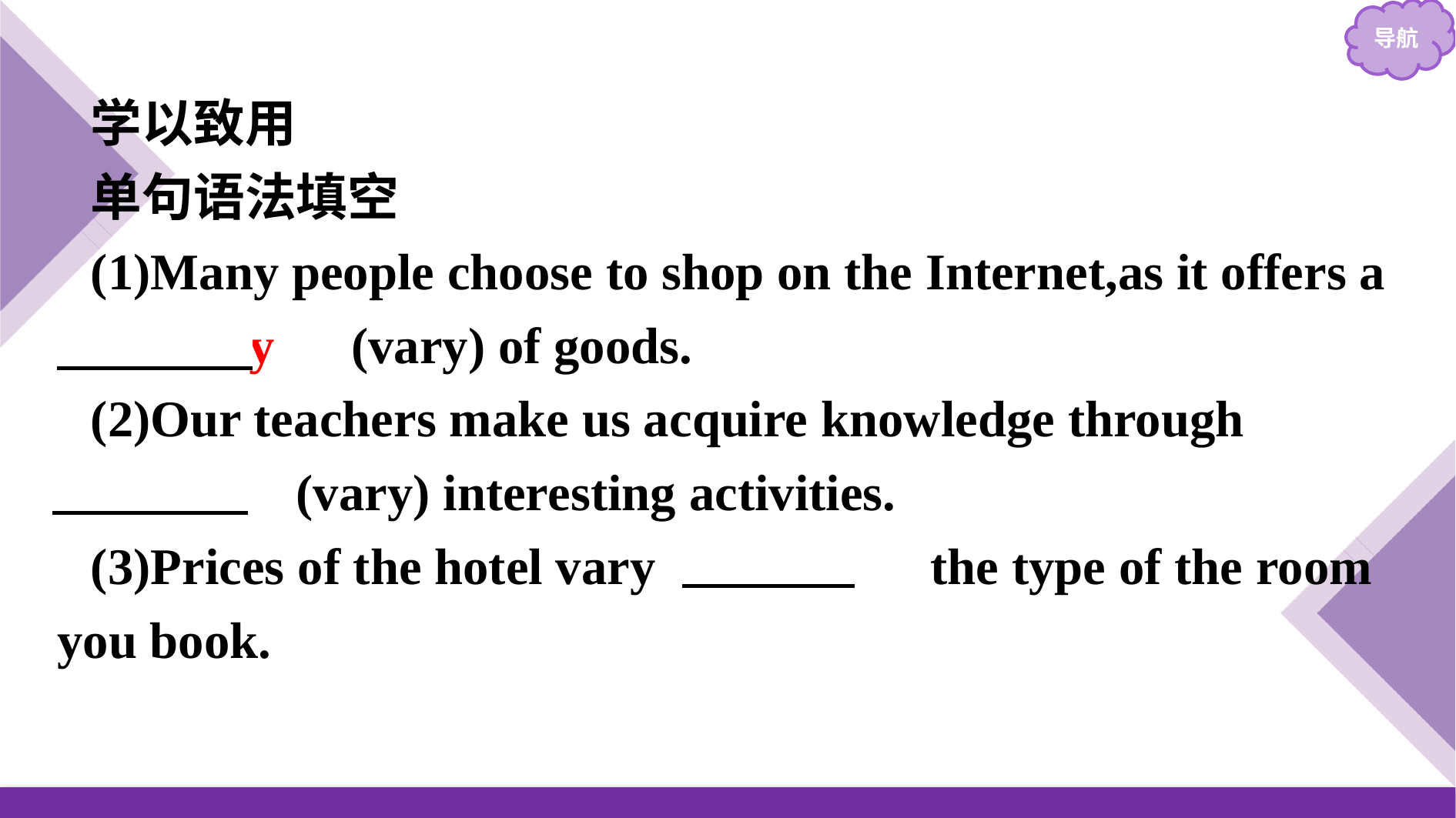

学以致用
单句语法填空
(1)Many people choose to shop on the Internet,as it offers a 　variety　(vary) of goods.
(2)Our teachers make us acquire knowledge through 　various　(vary) interesting activities.
(3)Prices of the hotel vary 　with　 the type of the room you book.